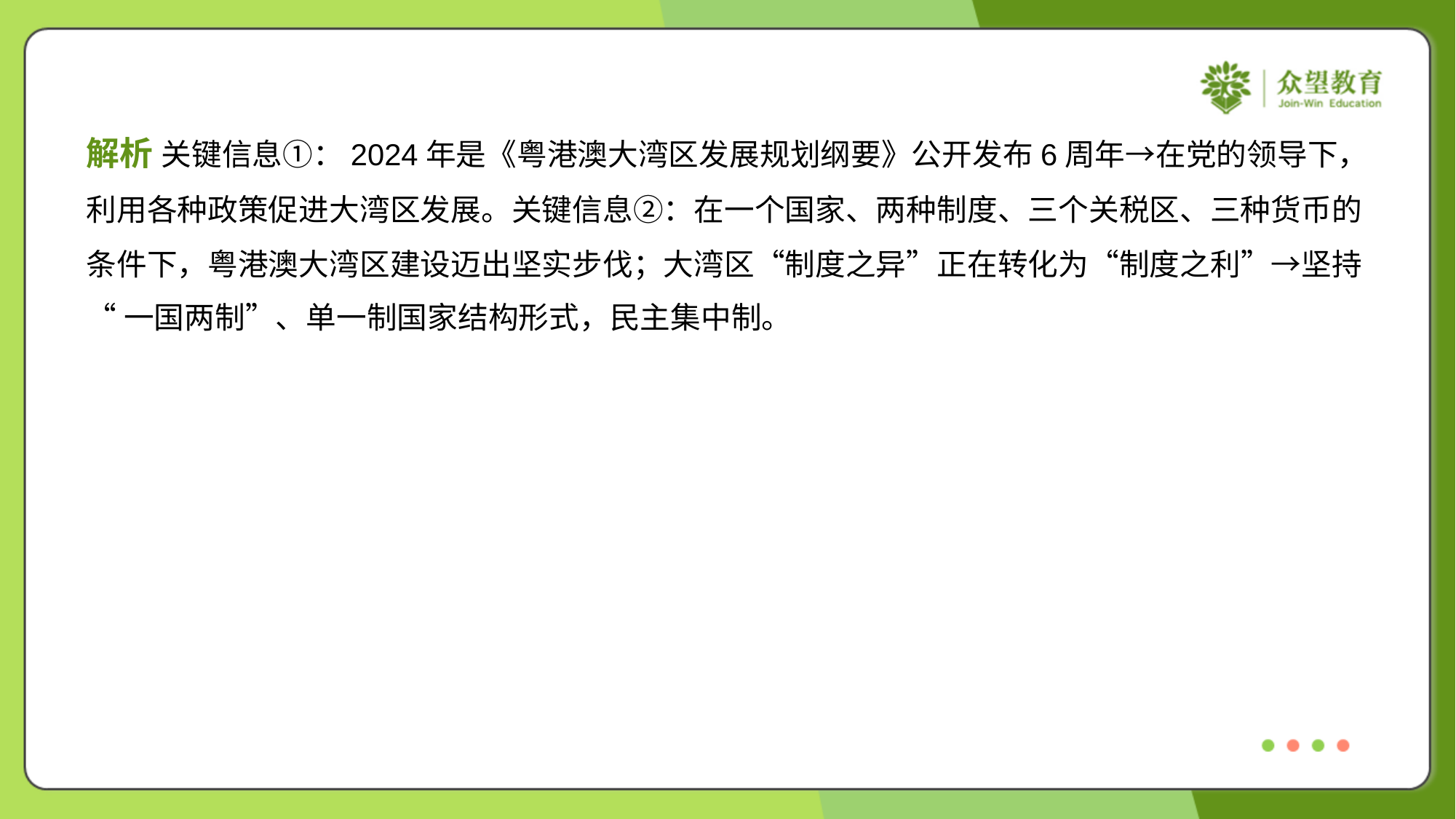

解析 关键信息①：2024年是《粤港澳大湾区发展规划纲要》公开发布6周年→在党的领导下，
利用各种政策促进大湾区发展。关键信息②：在一个国家、两种制度、三个关税区、三种货币的
条件下，粤港澳大湾区建设迈出坚实步伐；大湾区“制度之异”正在转化为“制度之利”→坚持
“一国两制”、单一制国家结构形式，民主集中制。